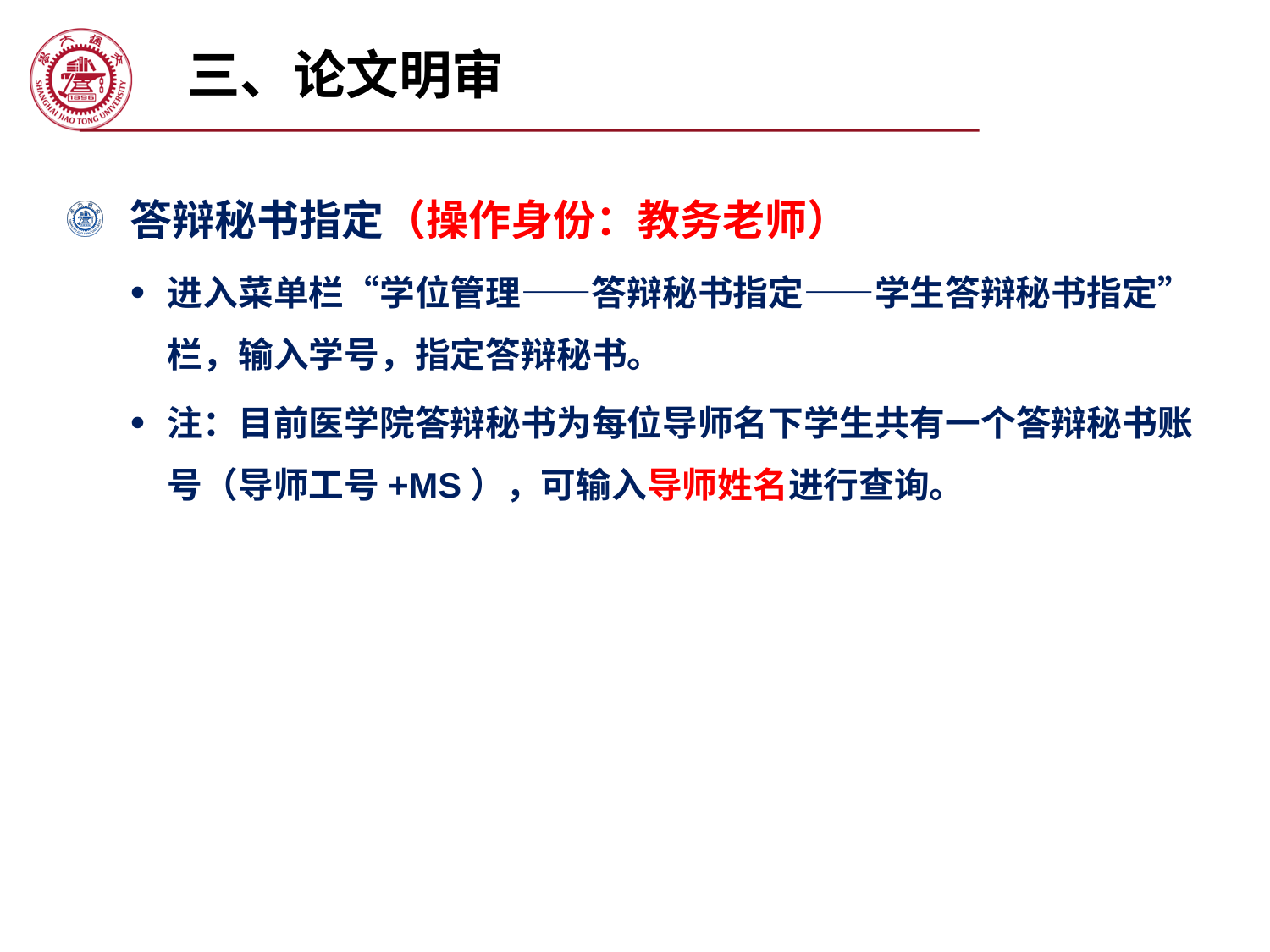

三、论文明审
答辩秘书指定（操作身份：教务老师）
进入菜单栏“学位管理——答辩秘书指定——学生答辩秘书指定”栏，输入学号，指定答辩秘书。
注：目前医学院答辩秘书为每位导师名下学生共有一个答辩秘书账号（导师工号+MS），可输入导师姓名进行查询。